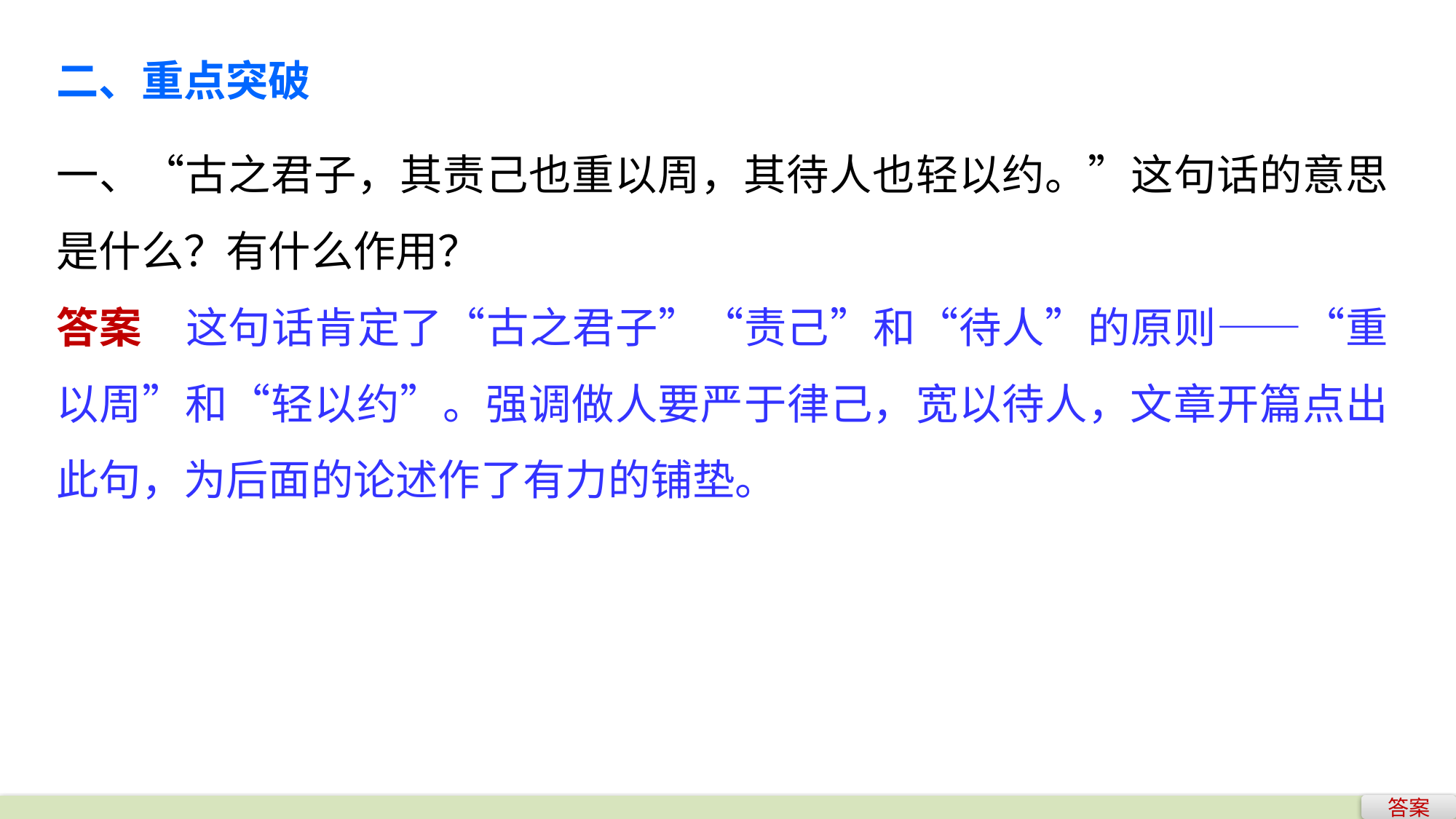

二、重点突破
一、“古之君子，其责己也重以周，其待人也轻以约。”这句话的意思是什么？有什么作用？
答案　这句话肯定了“古之君子”“责己”和“待人”的原则——“重以周”和“轻以约”。强调做人要严于律己，宽以待人，文章开篇点出此句，为后面的论述作了有力的铺垫。
答案